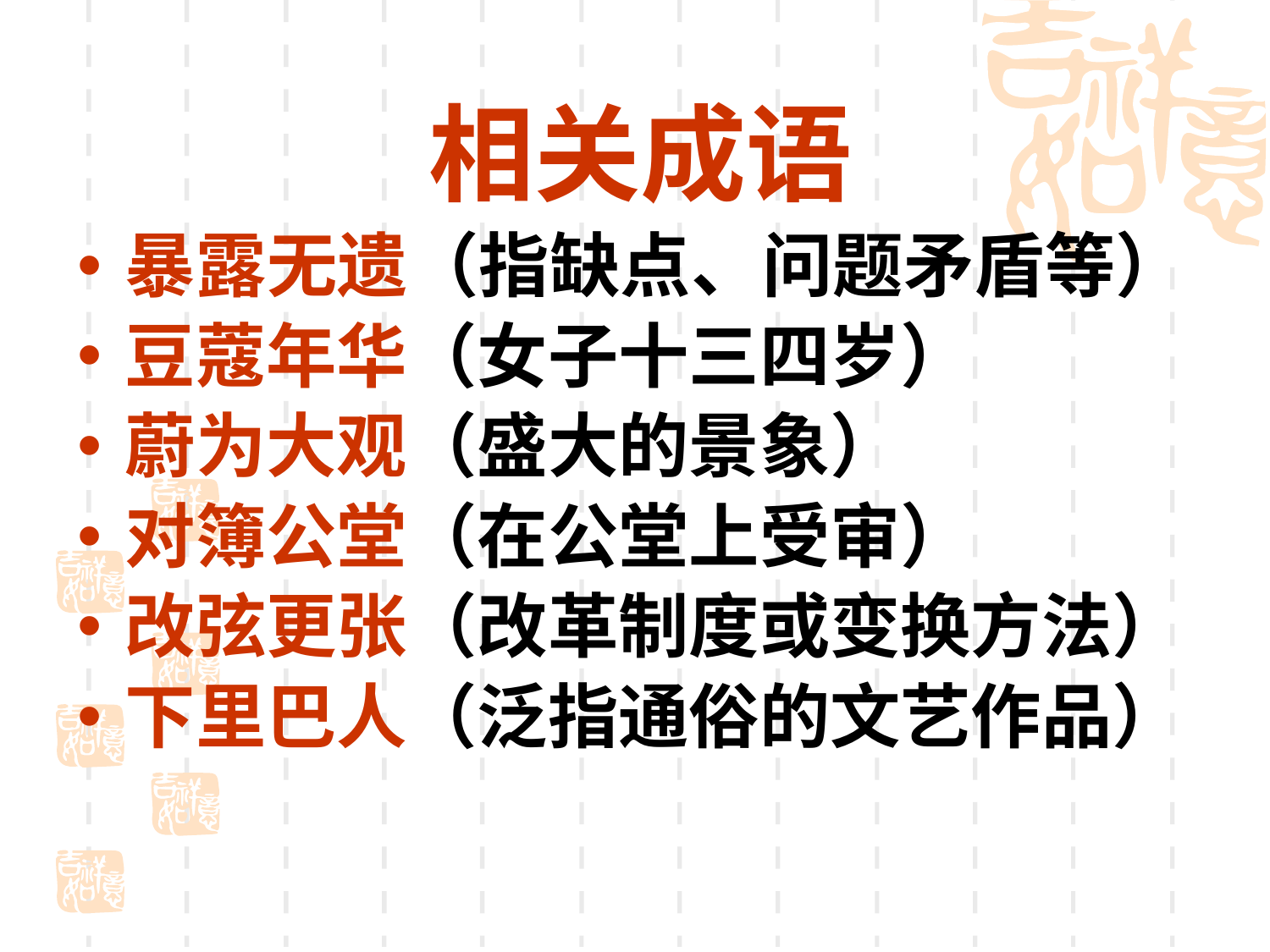

相关成语
暴露无遗（指缺点、问题矛盾等）
豆蔻年华（女子十三四岁）
蔚为大观（盛大的景象）
对簿公堂（在公堂上受审）
改弦更张（改革制度或变换方法）
下里巴人（泛指通俗的文艺作品）